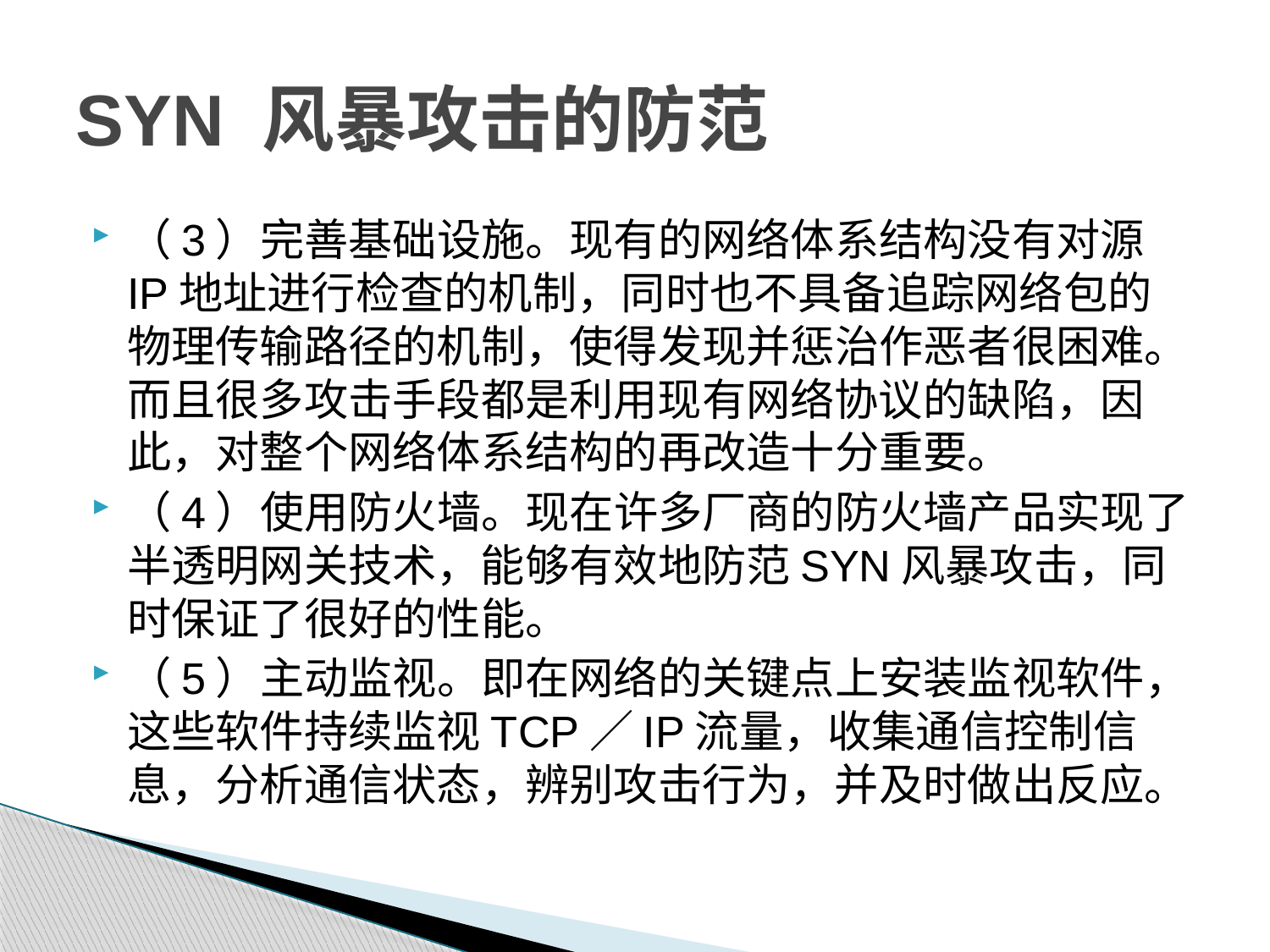

# SYN 风暴攻击的防范
（3）完善基础设施。现有的网络体系结构没有对源IP地址进行检查的机制，同时也不具备追踪网络包的物理传输路径的机制，使得发现并惩治作恶者很困难。而且很多攻击手段都是利用现有网络协议的缺陷，因此，对整个网络体系结构的再改造十分重要。
（4）使用防火墙。现在许多厂商的防火墙产品实现了半透明网关技术，能够有效地防范SYN风暴攻击，同时保证了很好的性能。
（5）主动监视。即在网络的关键点上安装监视软件，这些软件持续监视TCP／IP流量，收集通信控制信息，分析通信状态，辨别攻击行为，并及时做出反应。